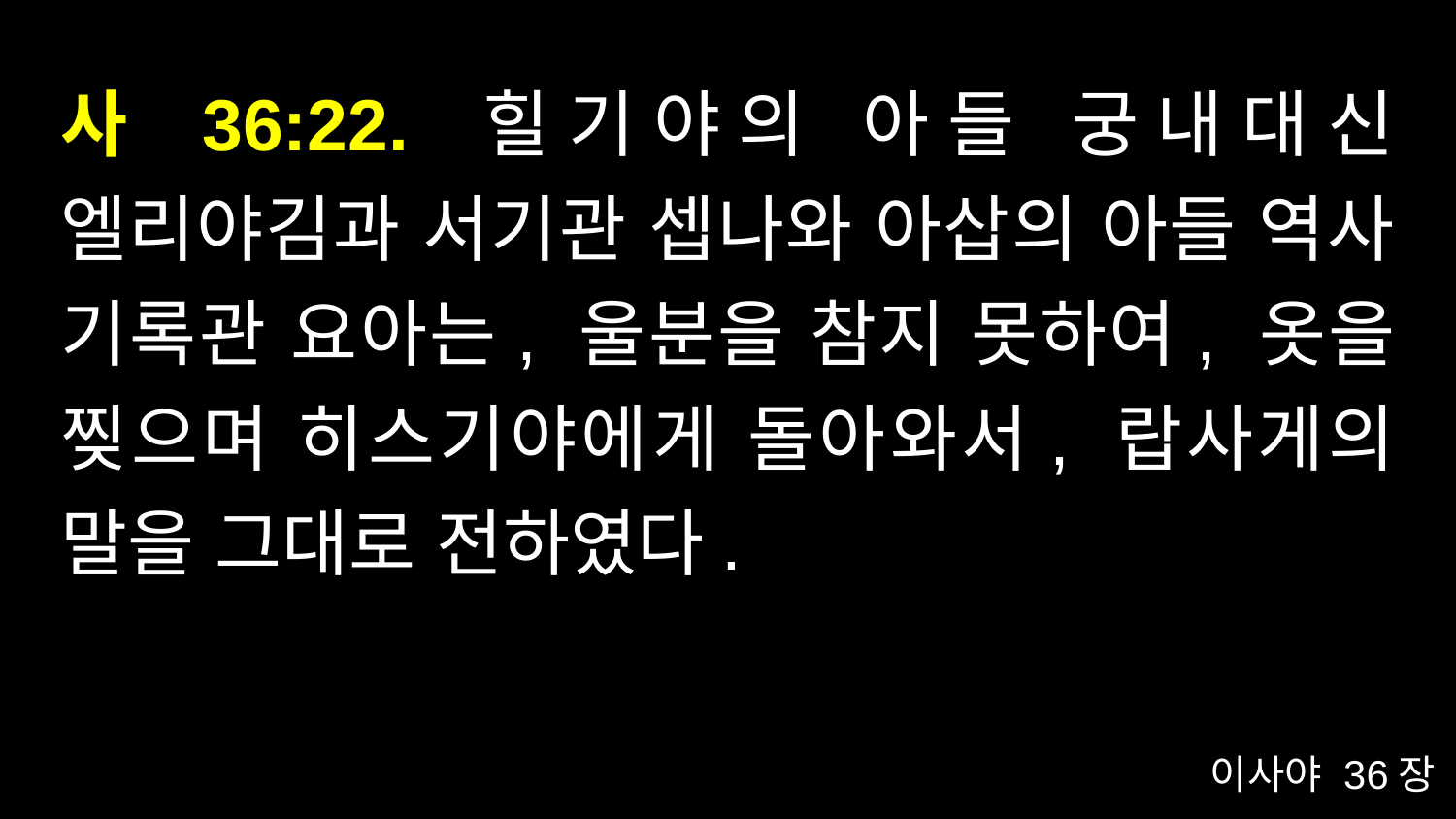

# 사 36:22. 힐기야의 아들 궁내대신 엘리야김과 서기관 셉나와 아삽의 아들 역사 기록관 요아는, 울분을 참지 못하여, 옷을 찢으며 히스기야에게 돌아와서, 랍사게의 말을 그대로 전하였다.
이사야 36장